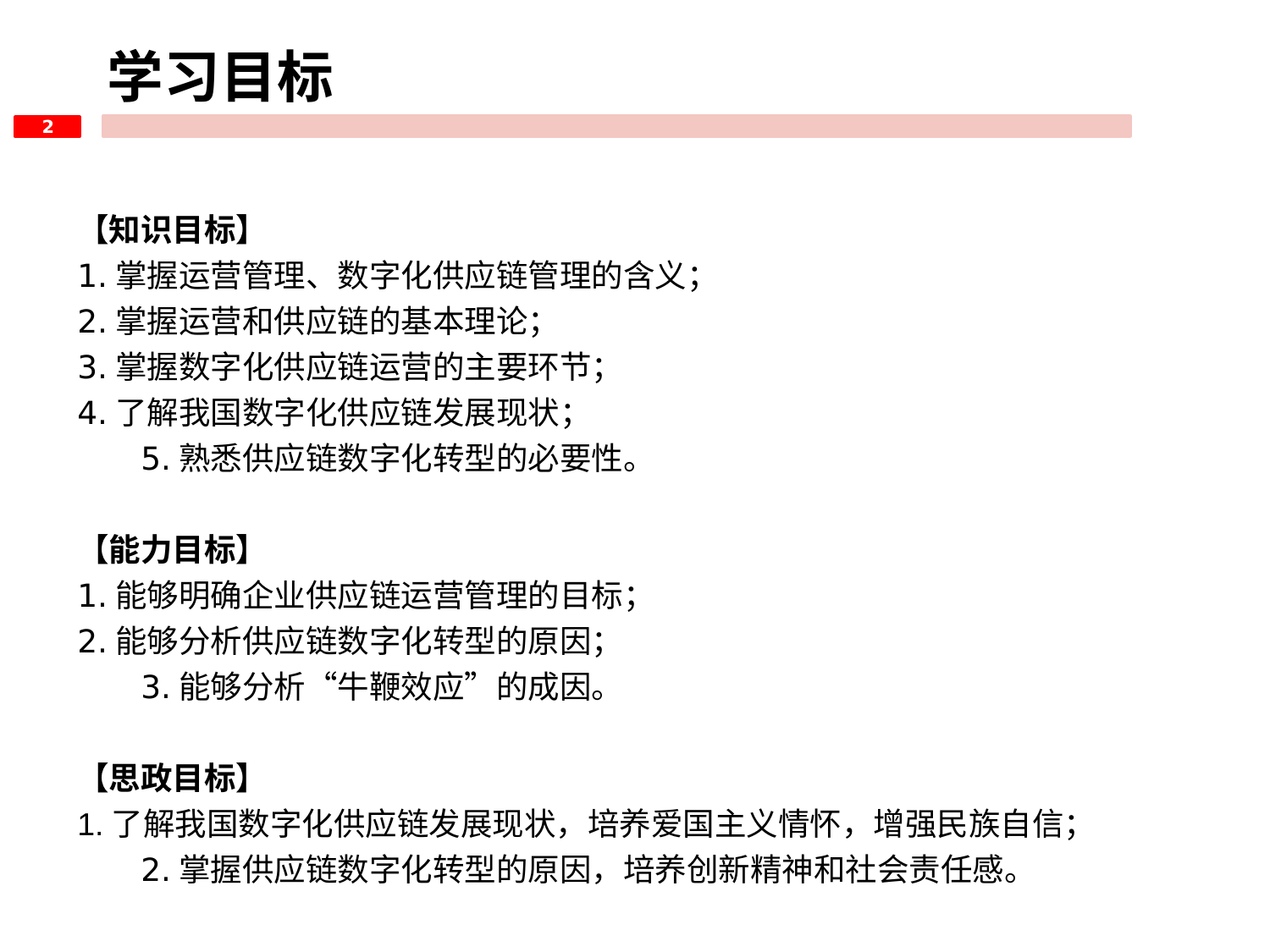

学习目标
2
【知识目标】
1.掌握运营管理、数字化供应链管理的含义；2.掌握运营和供应链的基本理论；3.掌握数字化供应链运营的主要环节；4.了解我国数字化供应链发展现状；5.熟悉供应链数字化转型的必要性。
【能力目标】
1.能够明确企业供应链运营管理的目标；2.能够分析供应链数字化转型的原因；3.能够分析“牛鞭效应”的成因。
【思政目标】
1.了解我国数字化供应链发展现状，培养爱国主义情怀，增强民族自信；2.掌握供应链数字化转型的原因，培养创新精神和社会责任感。